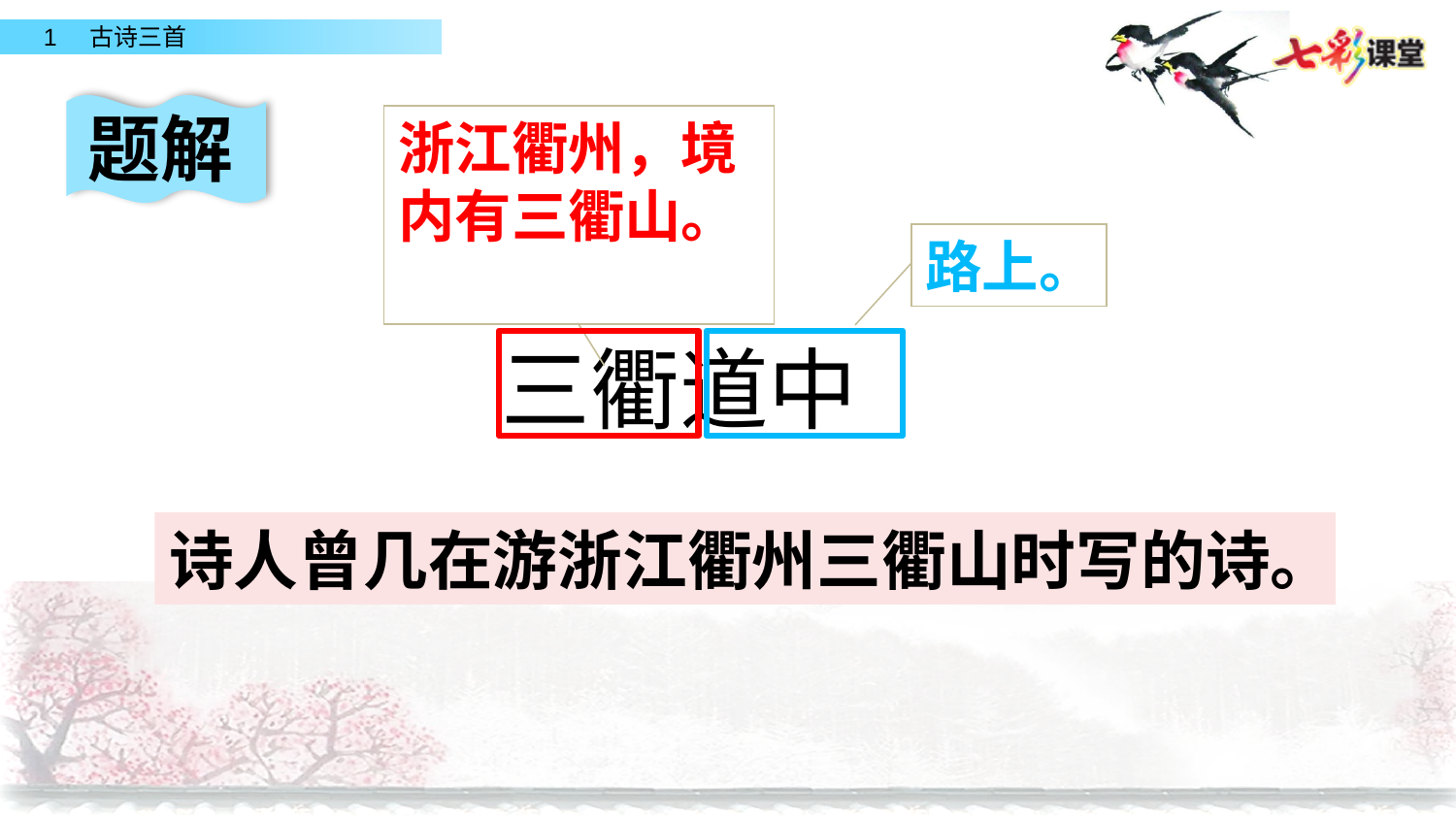

题解
浙江衢州，境内有三衢山。
路上。
三衢道中

诗人曾几在游浙江衢州三衢山时写的诗。